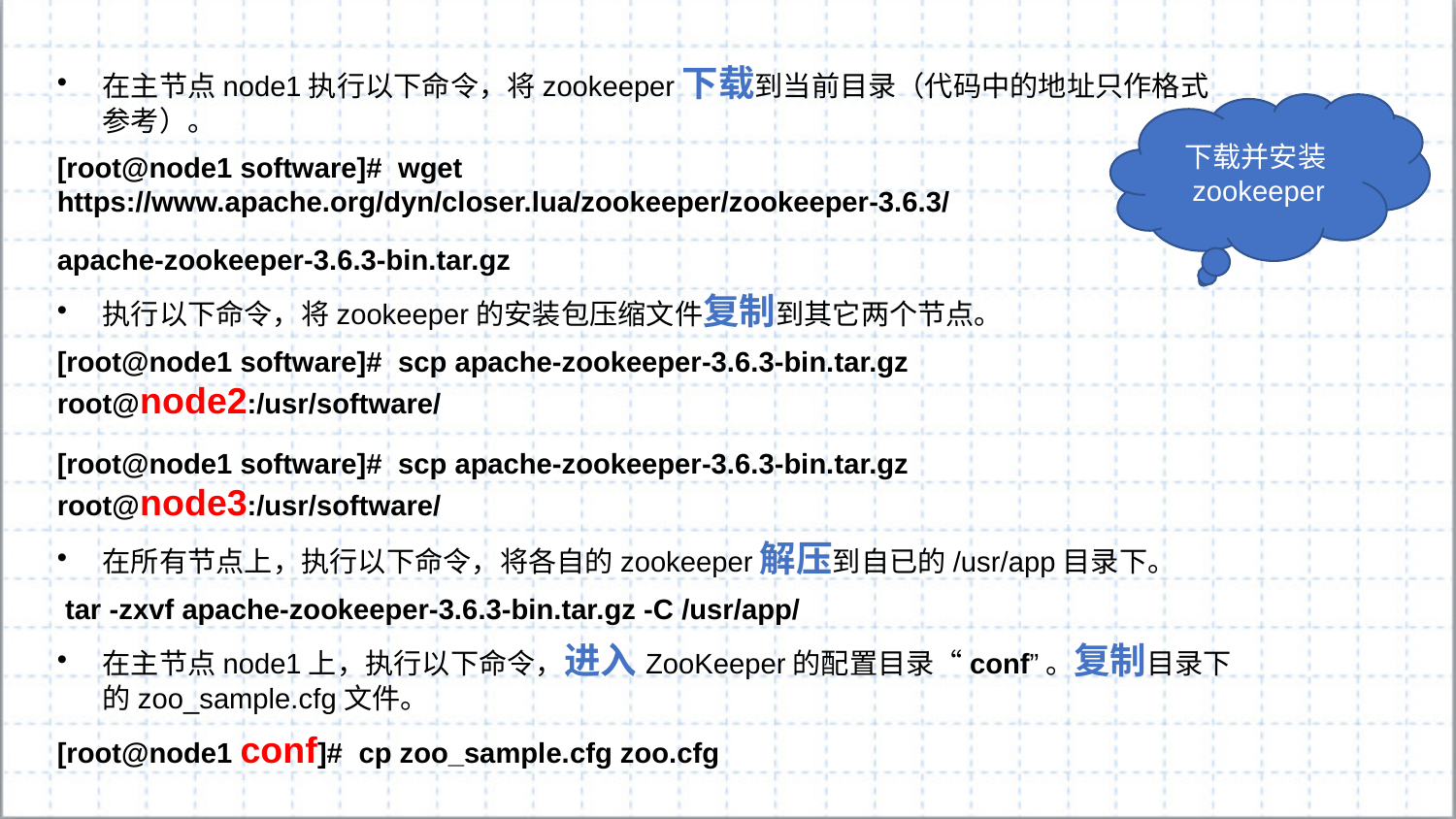

在主节点node1执行以下命令，将zookeeper下载到当前目录（代码中的地址只作格式参考）。
[root@node1 software]#  wget https://www.apache.org/dyn/closer.lua/zookeeper/zookeeper-3.6.3/
apache-zookeeper-3.6.3-bin.tar.gz
执行以下命令，将zookeeper的安装包压缩文件复制到其它两个节点。
[root@node1 software]#  scp apache-zookeeper-3.6.3-bin.tar.gz root@node2:/usr/software/
[root@node1 software]#  scp apache-zookeeper-3.6.3-bin.tar.gz root@node3:/usr/software/
在所有节点上，执行以下命令，将各自的zookeeper解压到自已的/usr/app目录下。
 tar -zxvf apache-zookeeper-3.6.3-bin.tar.gz -C /usr/app/
在主节点node1上，执行以下命令，进入ZooKeeper的配置目录“conf”。复制目录下的zoo_sample.cfg文件。
[root@node1 conf]#  cp zoo_sample.cfg zoo.cfg
下载并安装zookeeper